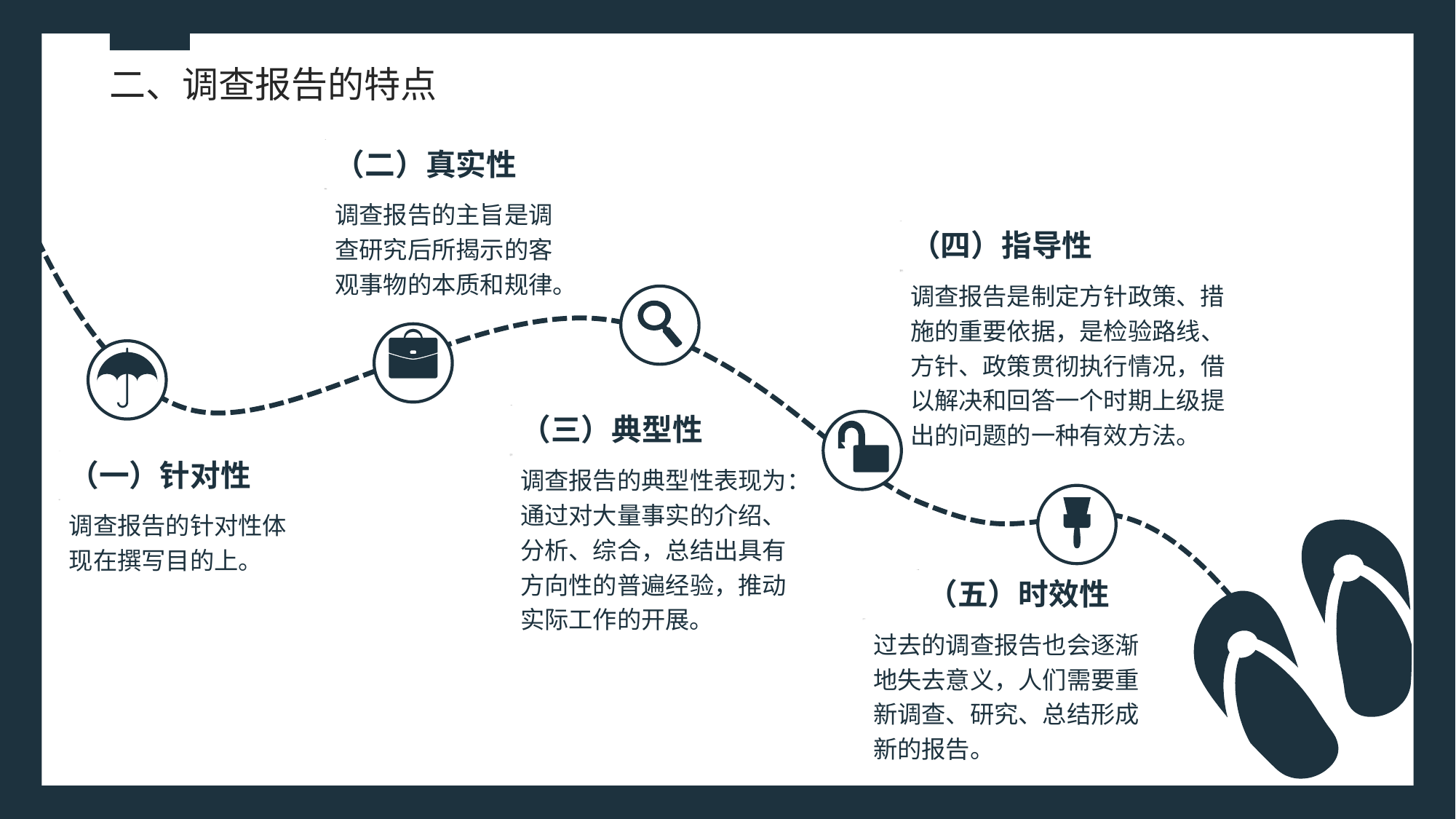

二、调查报告的特点
（二）真实性

调查报告的主旨是调查研究后所揭示的客观事物的本质和规律。
（四）指导性
调查报告是制定方针政策、措施的重要依据，是检验路线、方针、政策贯彻执行情况，借以解决和回答一个时期上级提出的问题的一种有效方法。

（三）典型性

（一）针对性
调查报告的典型性表现为：通过对大量事实的介绍、分析、综合，总结出具有方向性的普遍经验，推动实际工作的开展。

调查报告的针对性体现在撰写目的上。

（五）时效性
过去的调查报告也会逐渐地失去意义，人们需要重新调查、研究、总结形成新的报告。